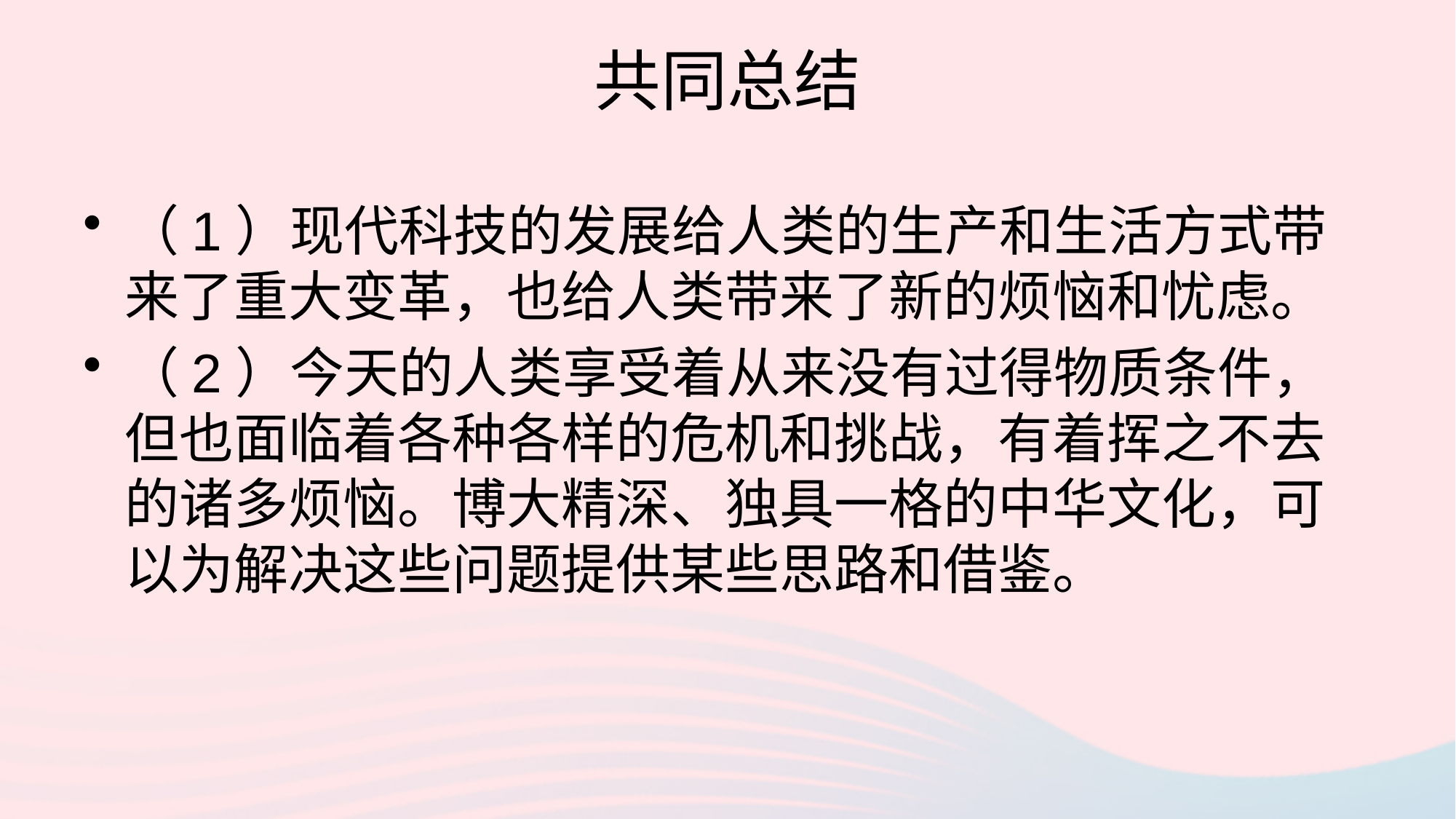

# 共同总结
（1）现代科技的发展给人类的生产和生活方式带来了重大变革，也给人类带来了新的烦恼和忧虑。
（2）今天的人类享受着从来没有过得物质条件，但也面临着各种各样的危机和挑战，有着挥之不去的诸多烦恼。博大精深、独具一格的中华文化，可以为解决这些问题提供某些思路和借鉴。